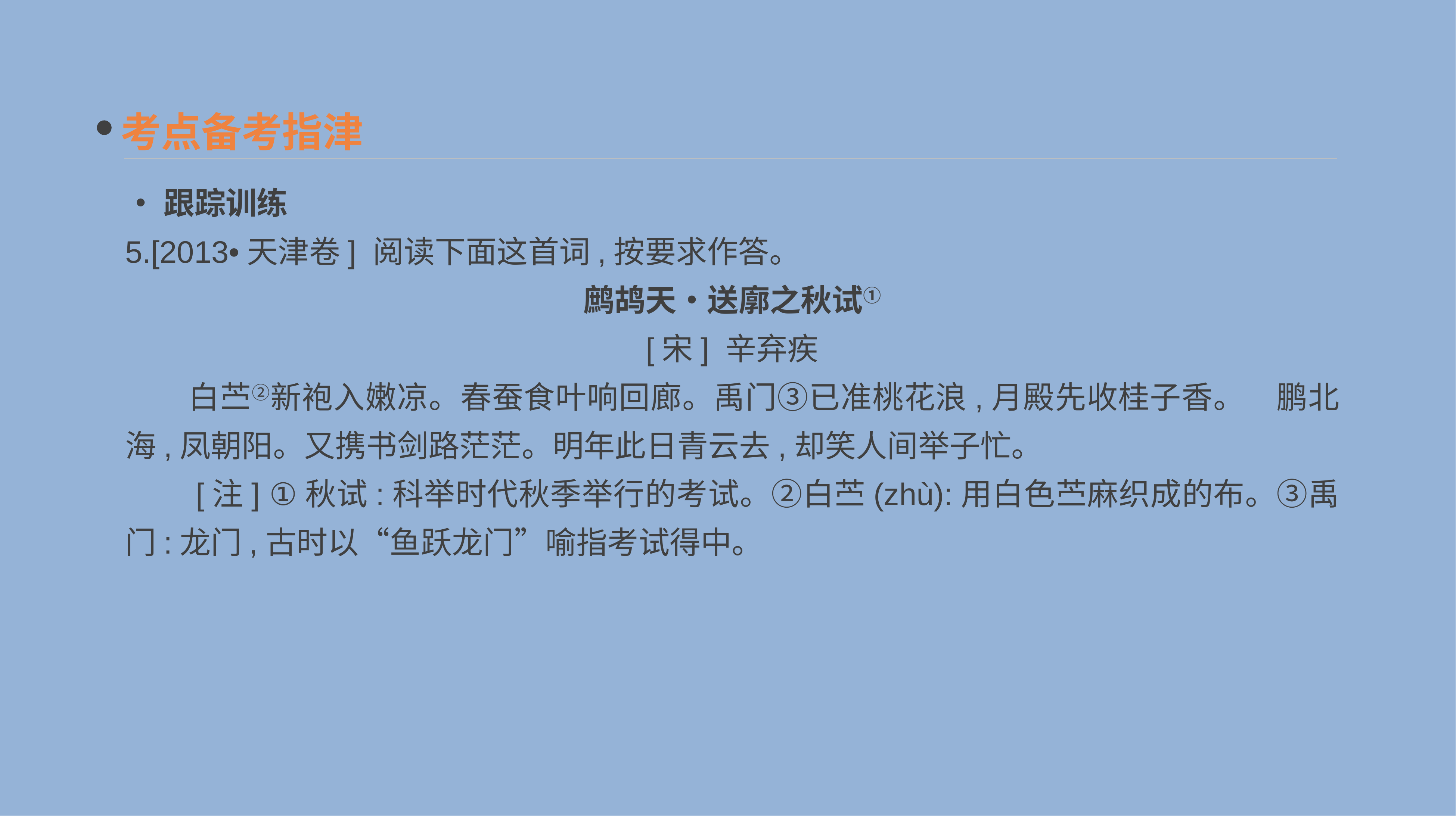

考点备考指津

•跟踪训练
5.[2013•天津卷] 阅读下面这首词,按要求作答。
鹧鸪天•送廓之秋试①
[宋] 辛弃疾
　　白苎②新袍入嫩凉。春蚕食叶响回廊。禹门③已准桃花浪,月殿先收桂子香。　鹏北海,凤朝阳。又携书剑路茫茫。明年此日青云去,却笑人间举子忙。
　　[注] ①秋试:科举时代秋季举行的考试。②白苎(zhù):用白色苎麻织成的布。③禹门:龙门,古时以“鱼跃龙门”喻指考试得中。